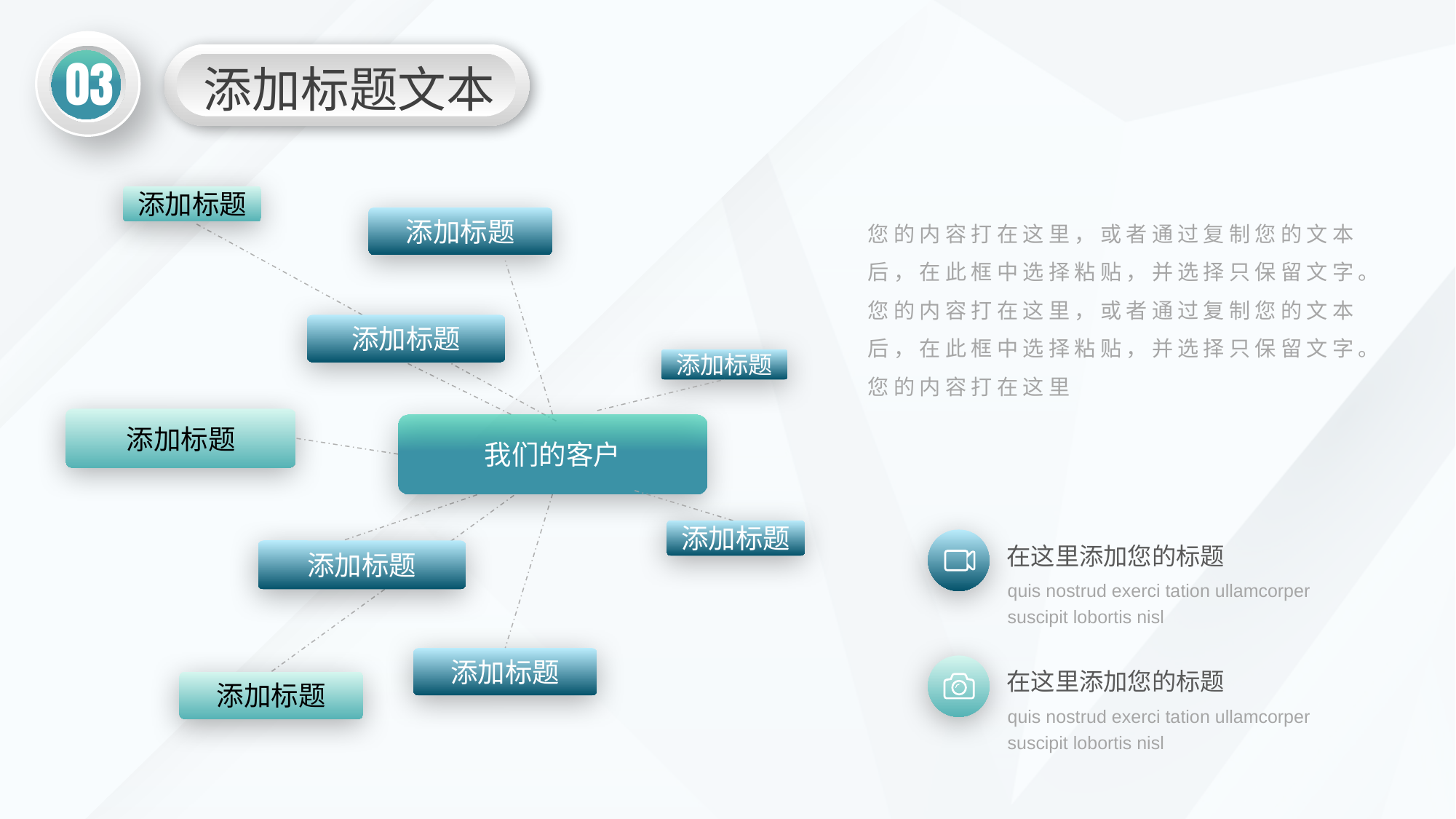

03

添加标题文本
添加标题
您的内容打在这里，或者通过复制您的文本后，在此框中选择粘贴，并选择只保留文字。您的内容打在这里，或者通过复制您的文本后，在此框中选择粘贴，并选择只保留文字。您的内容打在这里
添加标题
添加标题
添加标题
添加标题
我们的客户
添加标题

在这里添加您的标题
添加标题
quis nostrud exerci tation ullamcorper suscipit lobortis nisl
添加标题

在这里添加您的标题
添加标题
quis nostrud exerci tation ullamcorper suscipit lobortis nisl